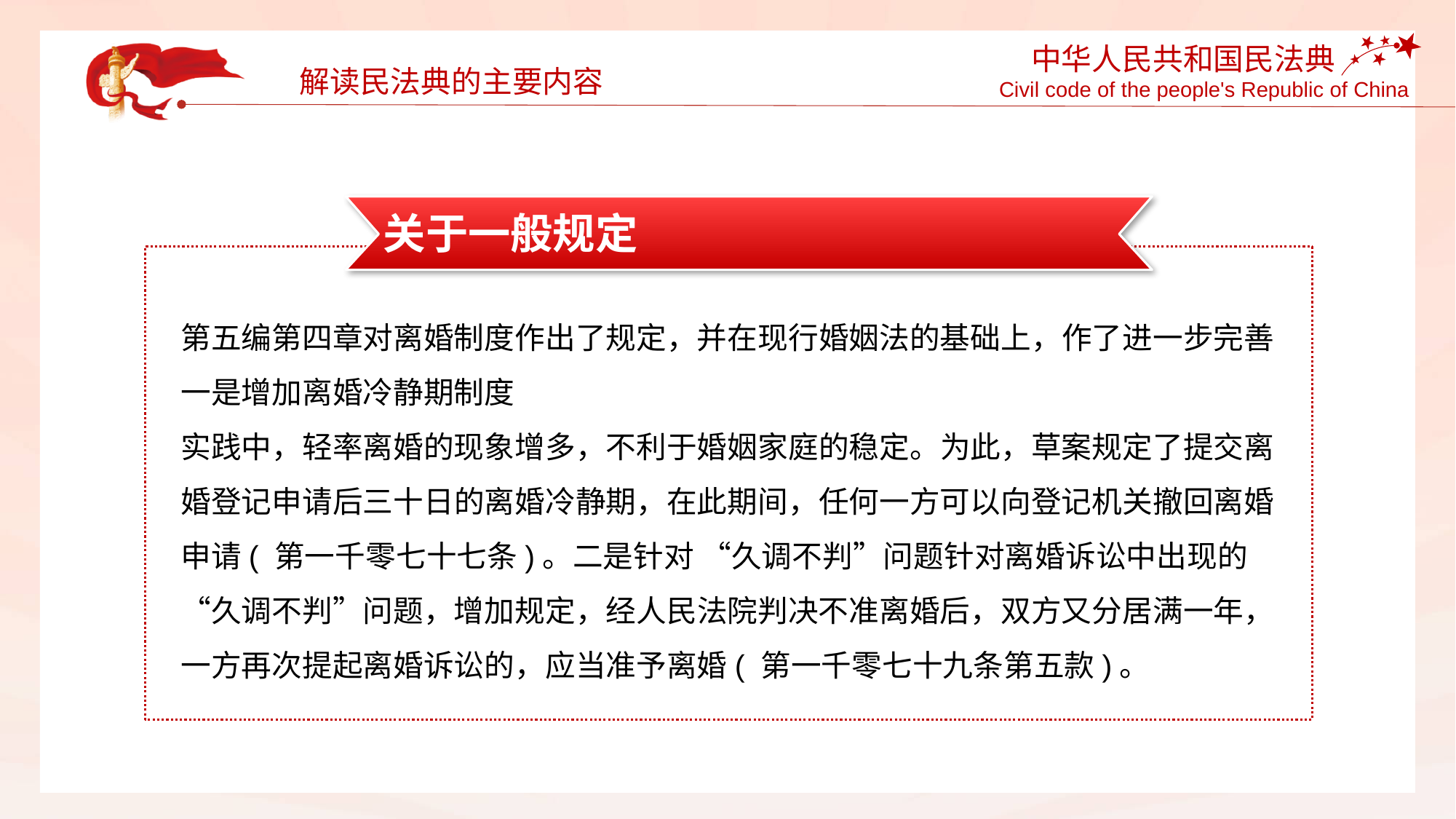

解读民法典的主要内容

关于一般规定

第五编第四章对离婚制度作出了规定，并在现行婚姻法的基础上，作了进一步完善
一是增加离婚冷静期制度
实践中，轻率离婚的现象增多，不利于婚姻家庭的稳定。为此，草案规定了提交离婚登记申请后三十日的离婚冷静期，在此期间，任何一方可以向登记机关撤回离婚申请( 第一千零七十七条)。二是针对 “久调不判”问题针对离婚诉讼中出现的“久调不判”问题，增加规定，经人民法院判决不准离婚后，双方又分居满一年，一方再次提起离婚诉讼的，应当准予离婚( 第一千零七十九条第五款)。